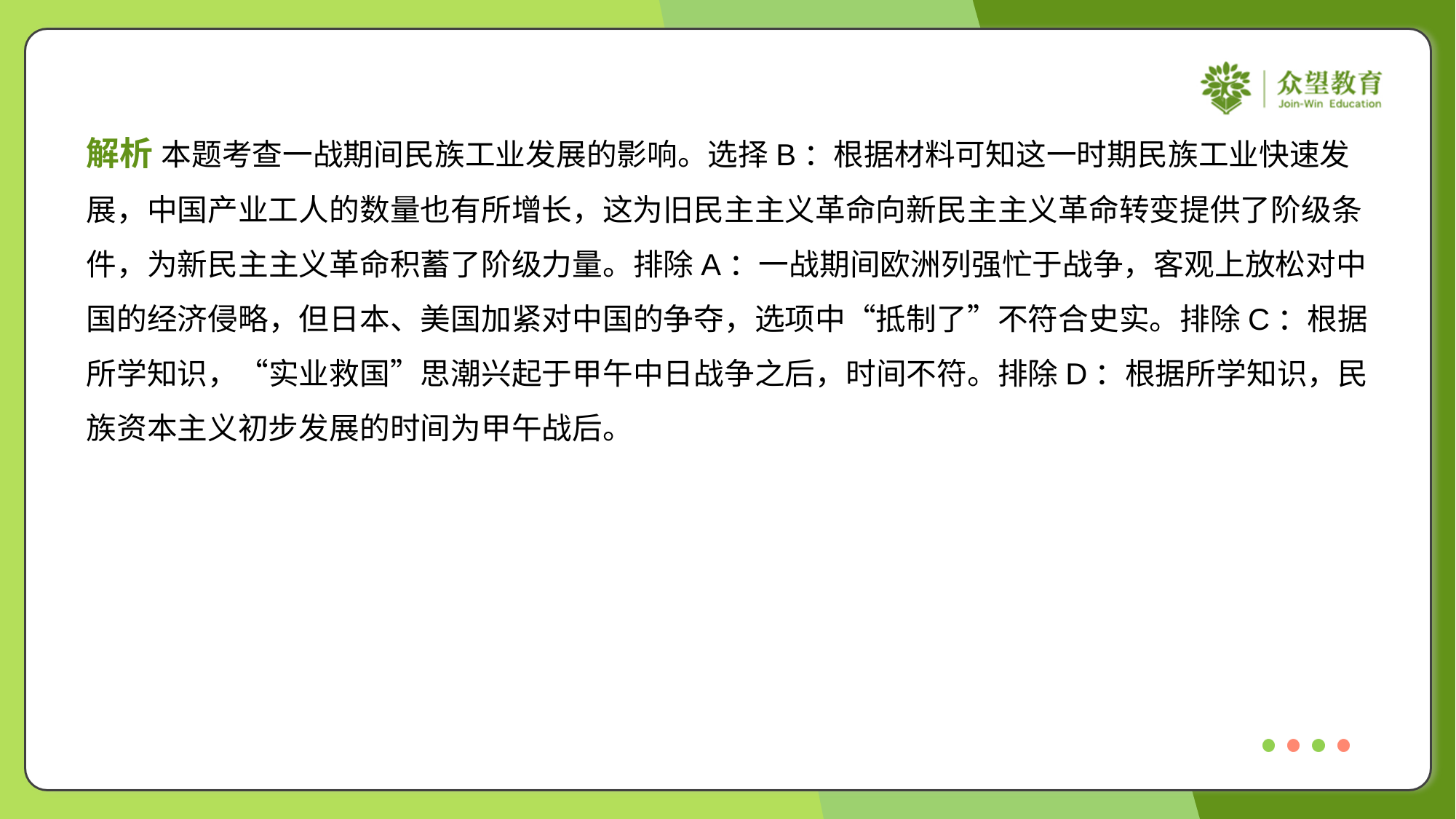

解析 本题考查一战期间民族工业发展的影响。选择B：根据材料可知这一时期民族工业快速发
展，中国产业工人的数量也有所增长，这为旧民主主义革命向新民主主义革命转变提供了阶级条
件，为新民主主义革命积蓄了阶级力量。排除A：一战期间欧洲列强忙于战争，客观上放松对中
国的经济侵略，但日本、美国加紧对中国的争夺，选项中“抵制了”不符合史实。排除C：根据
所学知识，“实业救国”思潮兴起于甲午中日战争之后，时间不符。排除D：根据所学知识，民
族资本主义初步发展的时间为甲午战后。